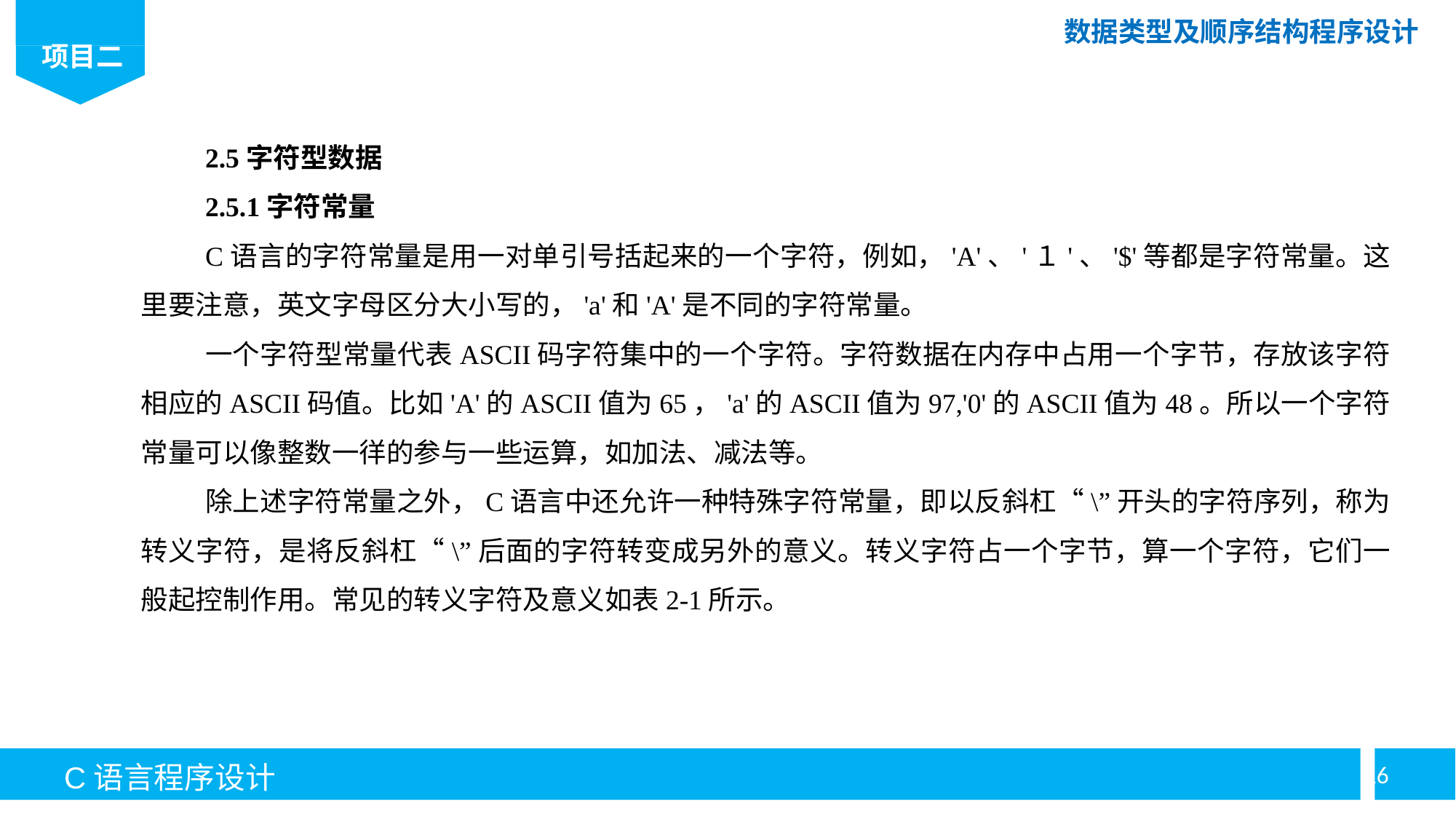

2.5字符型数据
2.5.1字符常量
C语言的字符常量是用一对单引号括起来的一个字符，例如，'A'、'１'、'$'等都是字符常量。这里要注意，英文字母区分大小写的，'a'和'A'是不同的字符常量。
一个字符型常量代表ASCII码字符集中的一个字符。字符数据在内存中占用一个字节，存放该字符相应的ASCII码值。比如'A'的ASCII值为65，'a'的ASCII值为97,'0'的ASCII值为48。所以一个字符常量可以像整数一徉的参与一些运算，如加法、减法等。
除上述字符常量之外，C语言中还允许一种特殊字符常量，即以反斜杠“\”开头的字符序列，称为转义字符，是将反斜杠“\”后面的字符转变成另外的意义。转义字符占一个字节，算一个字符，它们一般起控制作用。常见的转义字符及意义如表2-1所示。